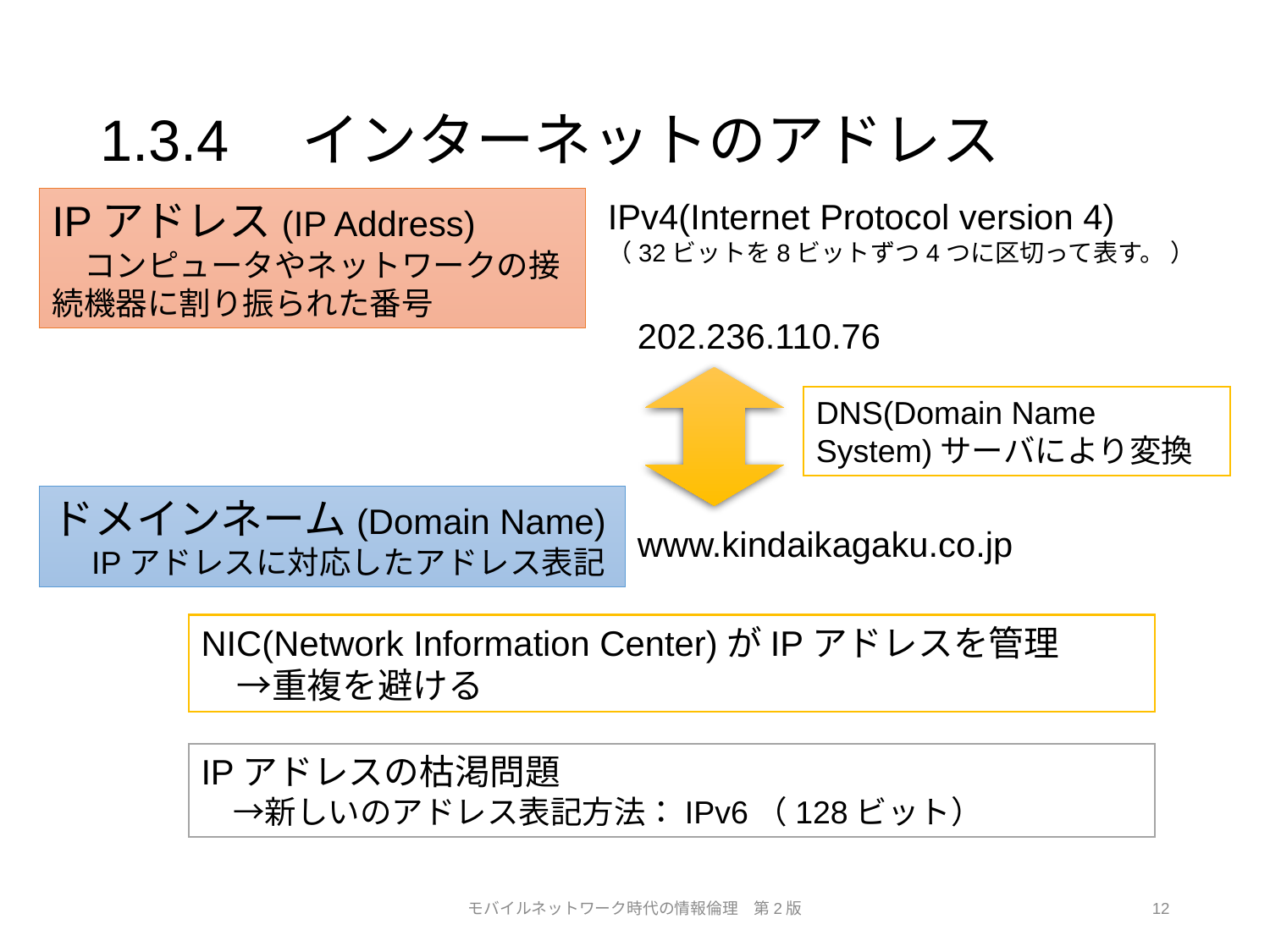

# 1.3.4　インターネットのアドレス
IPアドレス(IP Address)
　コンピュータやネットワークの接続機器に割り振られた番号
IPv4(Internet Protocol version 4)
（32ビットを8ビットずつ4つに区切って表す。 ）
 202.236.110.76

DNS(Domain Name System)サーバにより変換
ドメインネーム(Domain Name)
　IPアドレスに対応したアドレス表記
www.kindaikagaku.co.jp
NIC(Network Information Center)がIPアドレスを管理
　→重複を避ける
IPアドレスの枯渇問題
　→新しいのアドレス表記方法：IPv6（128ビット）
モバイルネットワーク時代の情報倫理　第2版
12